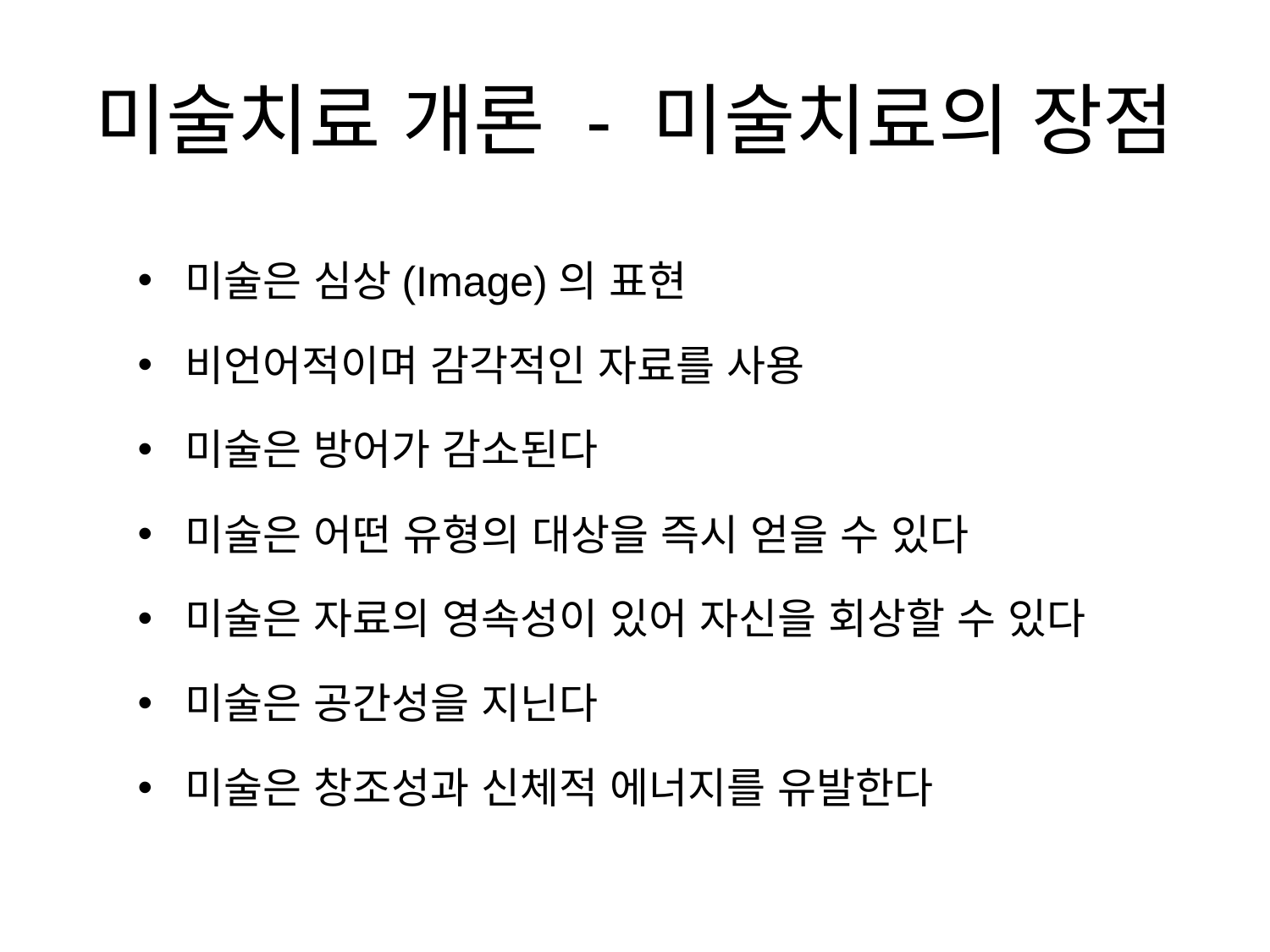

# 미술치료 개론 - 미술치료의 장점
미술은 심상(Image)의 표현
비언어적이며 감각적인 자료를 사용
미술은 방어가 감소된다
미술은 어떤 유형의 대상을 즉시 얻을 수 있다
미술은 자료의 영속성이 있어 자신을 회상할 수 있다
미술은 공간성을 지닌다
미술은 창조성과 신체적 에너지를 유발한다